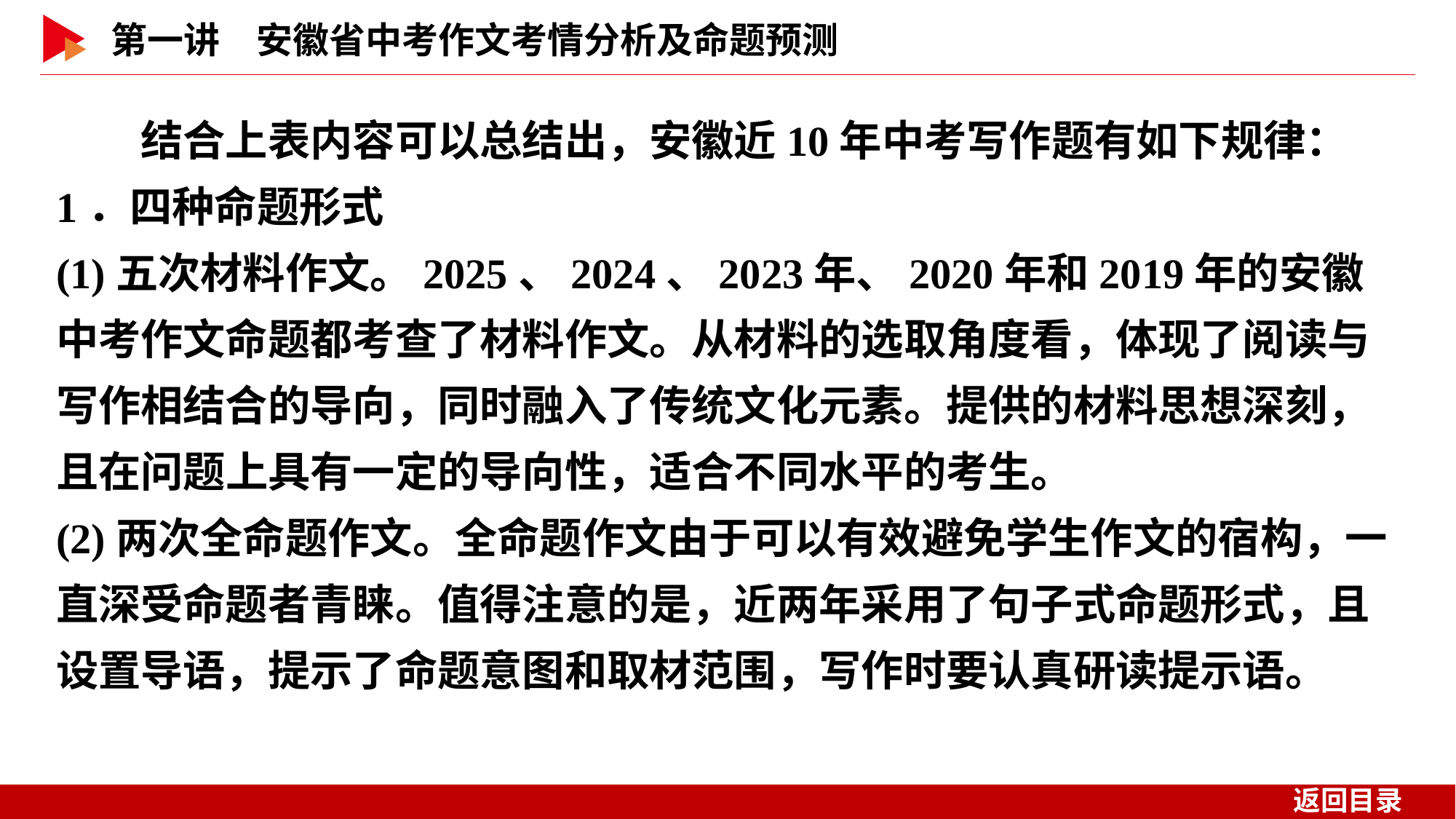

结合上表内容可以总结出，安徽近10年中考写作题有如下规律：
1．四种命题形式
(1)五次材料作文。2025、2024、2023年、2020年和2019年的安徽中考作文命题都考查了材料作文。从材料的选取角度看，体现了阅读与写作相结合的导向，同时融入了传统文化元素。提供的材料思想深刻，且在问题上具有一定的导向性，适合不同水平的考生。
(2)两次全命题作文。全命题作文由于可以有效避免学生作文的宿构，一直深受命题者青睐。值得注意的是，近两年采用了句子式命题形式，且设置导语，提示了命题意图和取材范围，写作时要认真研读提示语。